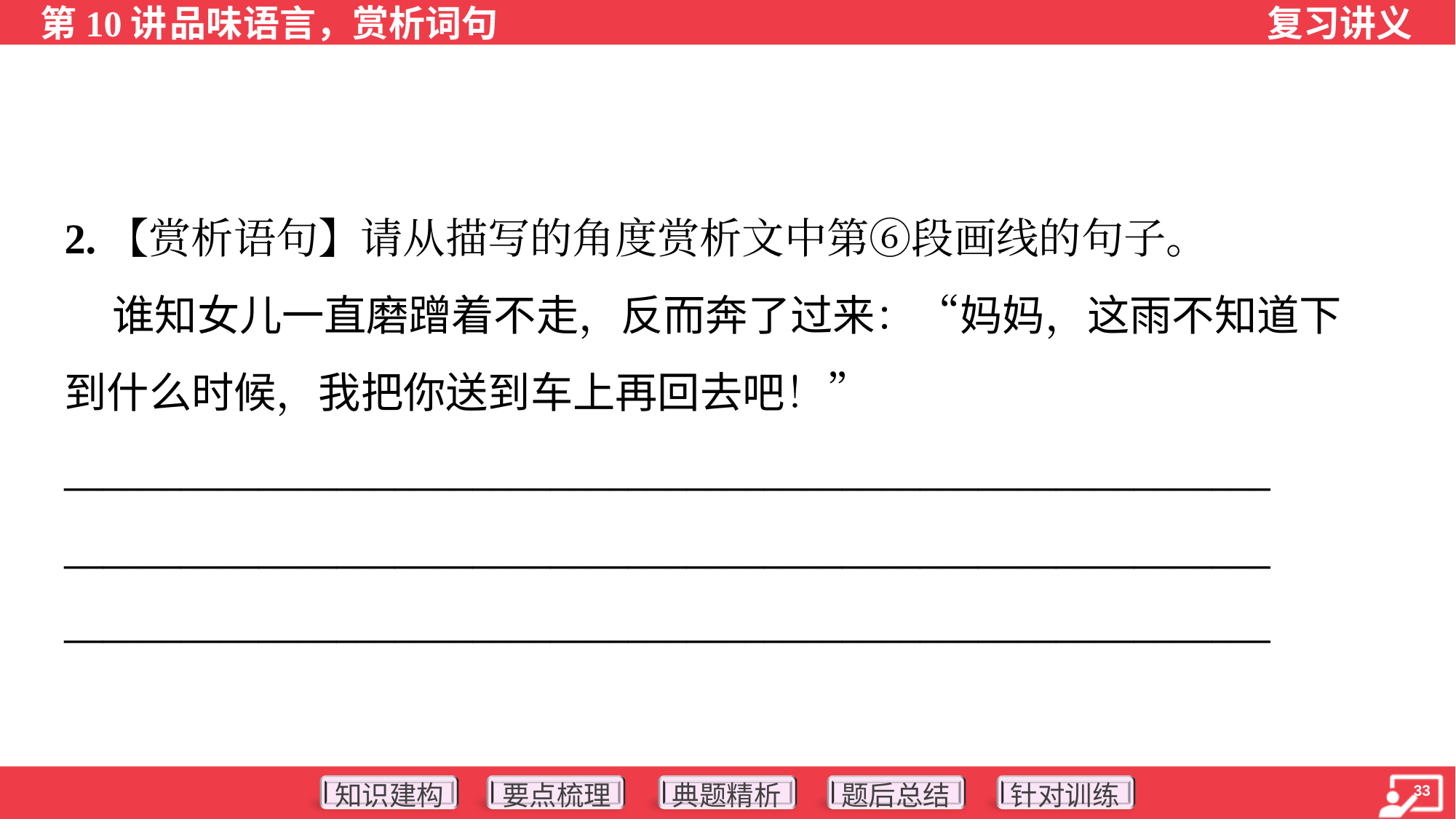

2.【赏析语句】请从描写的角度赏析文中第⑥段画线的句子。
    谁知女儿一直磨蹭着不走，反而奔了过来：“妈妈，这雨不知道下
到什么时候，我把你送到车上再回去吧！”
______________________________________________________________
______________________________________________________________
______________________________________________________________